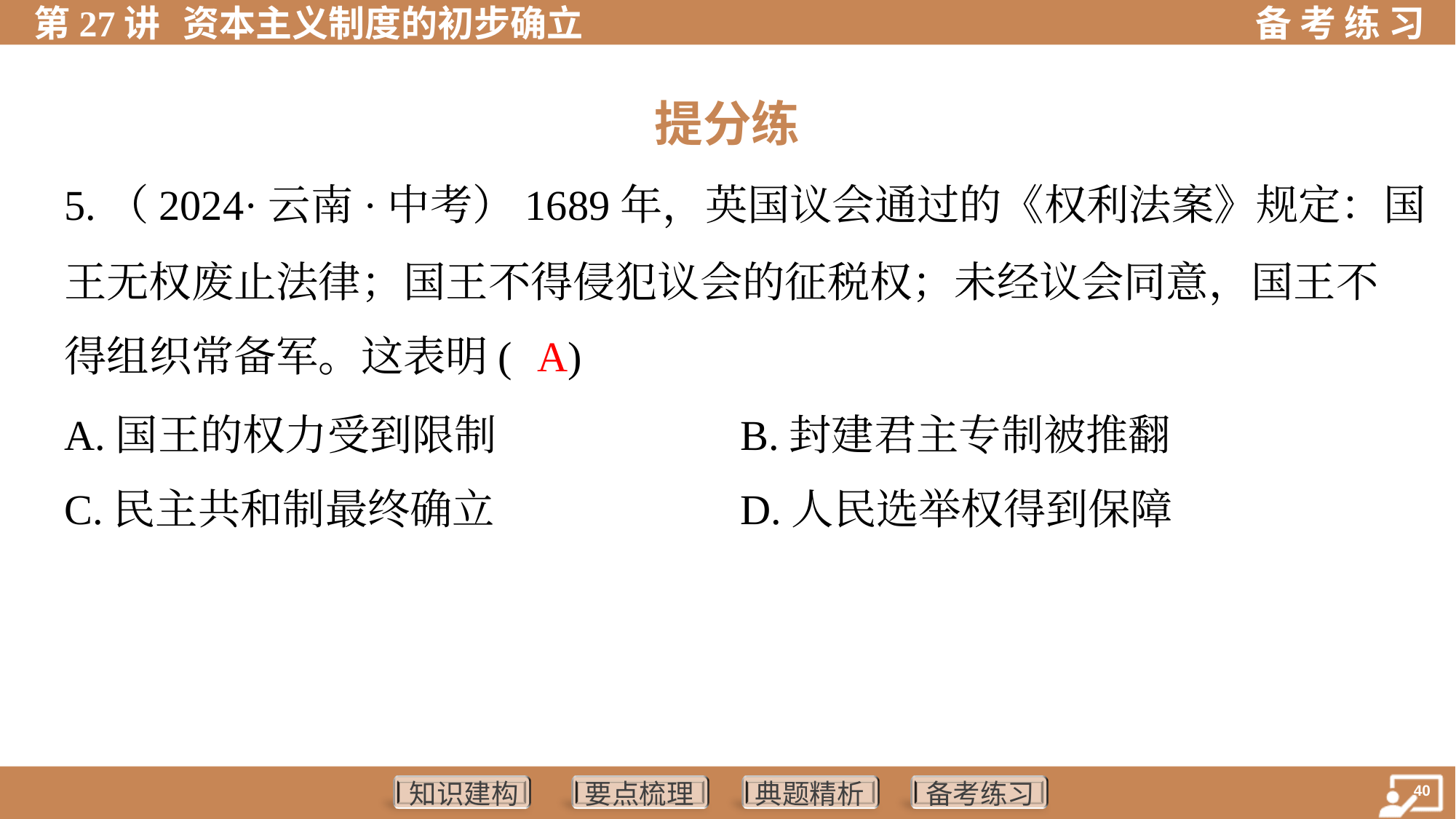

提分练
5.（2024·云南·中考）1689年，英国议会通过的《权利法案》规定：国
王无权废止法律；国王不得侵犯议会的征税权；未经议会同意，国王不
得组织常备军。这表明(     )
A
A.国王的权力受到限制	B.封建君主专制被推翻
C.民主共和制最终确立	D.人民选举权得到保障